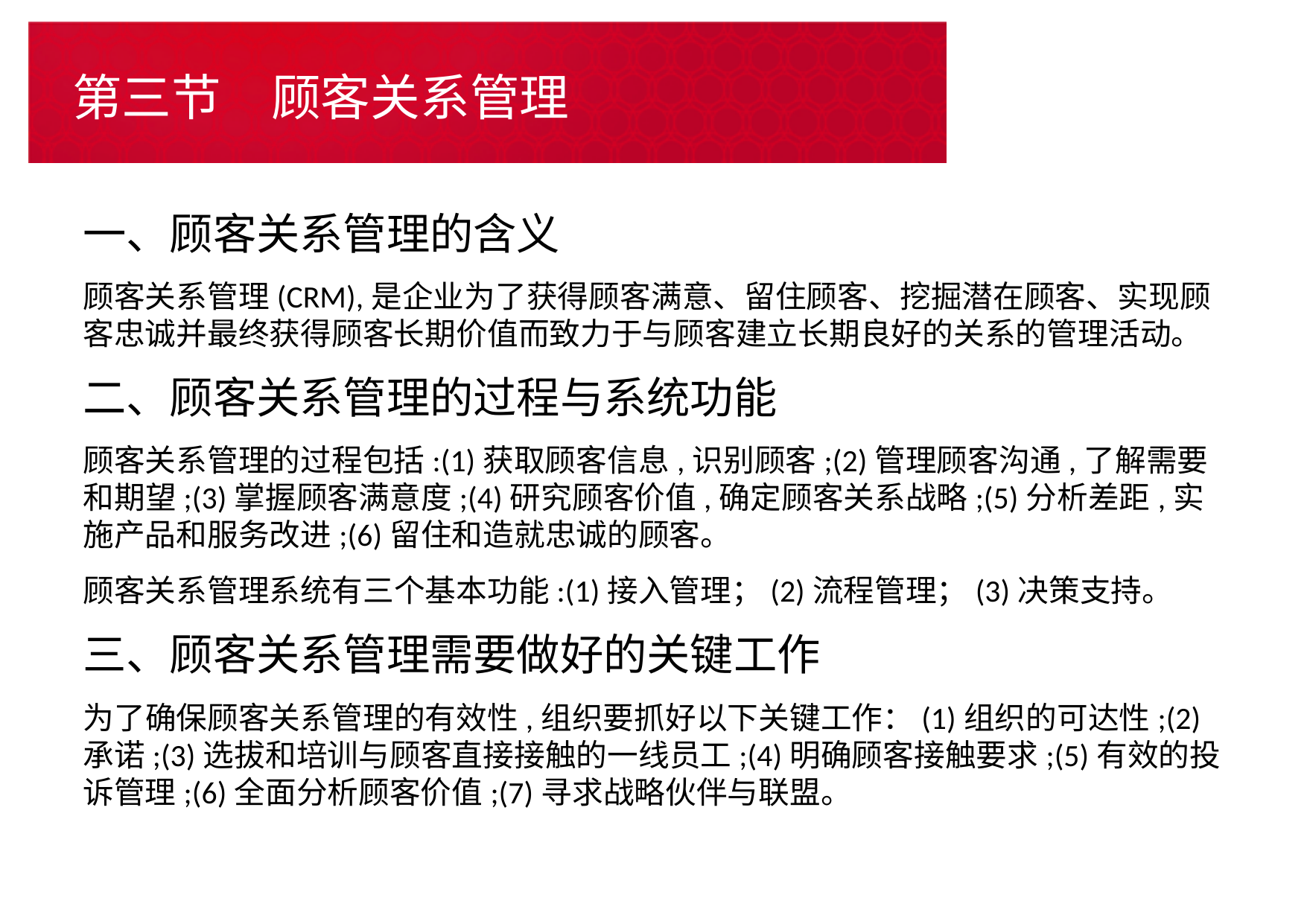

# 第三节　顾客关系管理
一、顾客关系管理的含义
顾客关系管理(CRM),是企业为了获得顾客满意、留住顾客、挖掘潜在顾客、实现顾客忠诚并最终获得顾客长期价值而致力于与顾客建立长期良好的关系的管理活动。
二、顾客关系管理的过程与系统功能
顾客关系管理的过程包括:(1)获取顾客信息,识别顾客;(2)管理顾客沟通,了解需要和期望;(3)掌握顾客满意度;(4)研究顾客价值,确定顾客关系战略;(5)分析差距,实施产品和服务改进;(6)留住和造就忠诚的顾客。
顾客关系管理系统有三个基本功能:(1)接入管理；(2)流程管理；(3)决策支持。
三、顾客关系管理需要做好的关键工作
为了确保顾客关系管理的有效性,组织要抓好以下关键工作：(1)组织的可达性;(2)承诺;(3)选拔和培训与顾客直接接触的一线员工;(4)明确顾客接触要求;(5)有效的投诉管理;(6)全面分析顾客价值;(7)寻求战略伙伴与联盟。